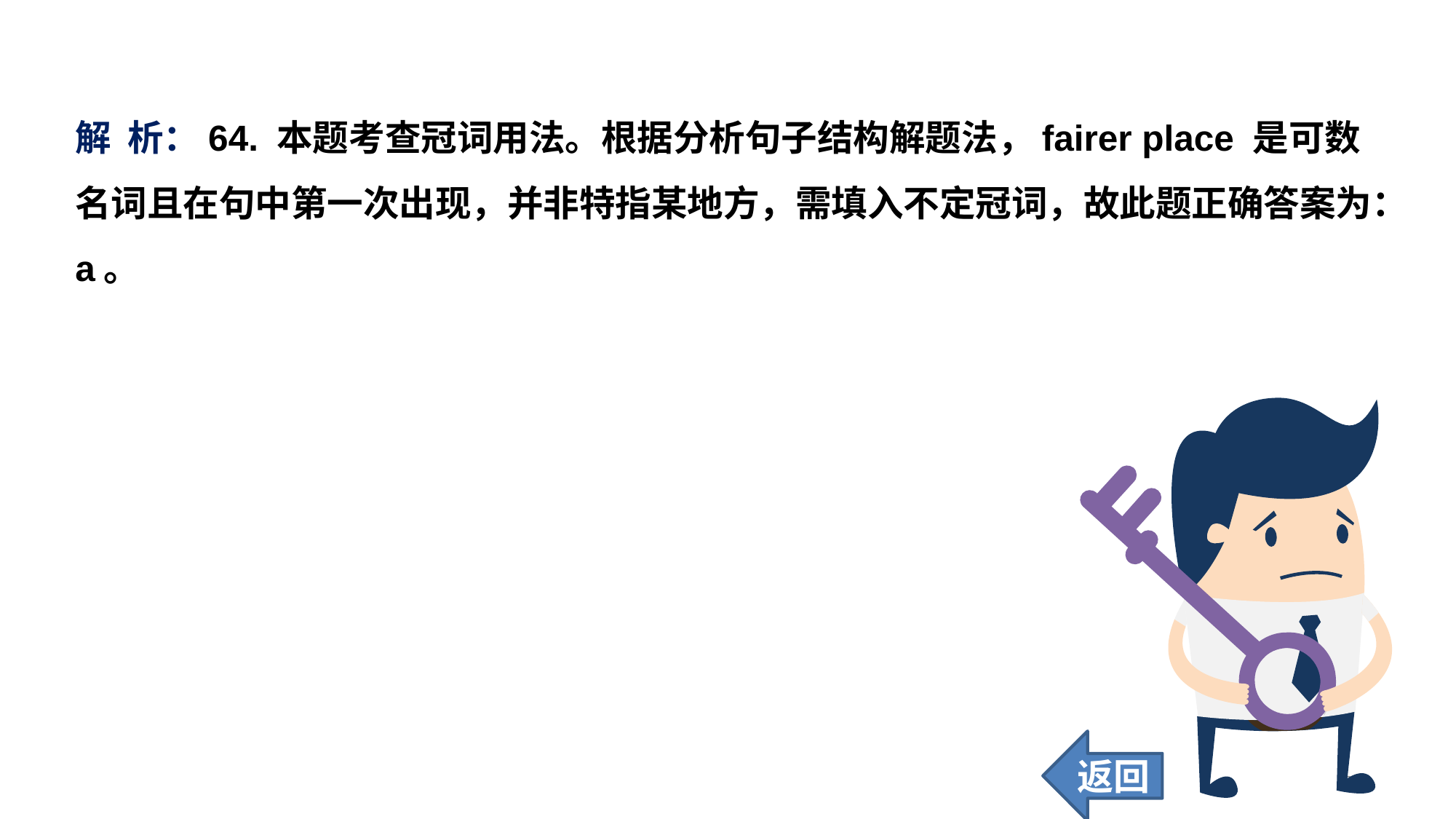

解  析：64. 本题考查冠词用法。根据分析句子结构解题法，fairer place 是可数名词且在句中第一次出现，并非特指某地方，需填入不定冠词，故此题正确答案为：a。

返回
253